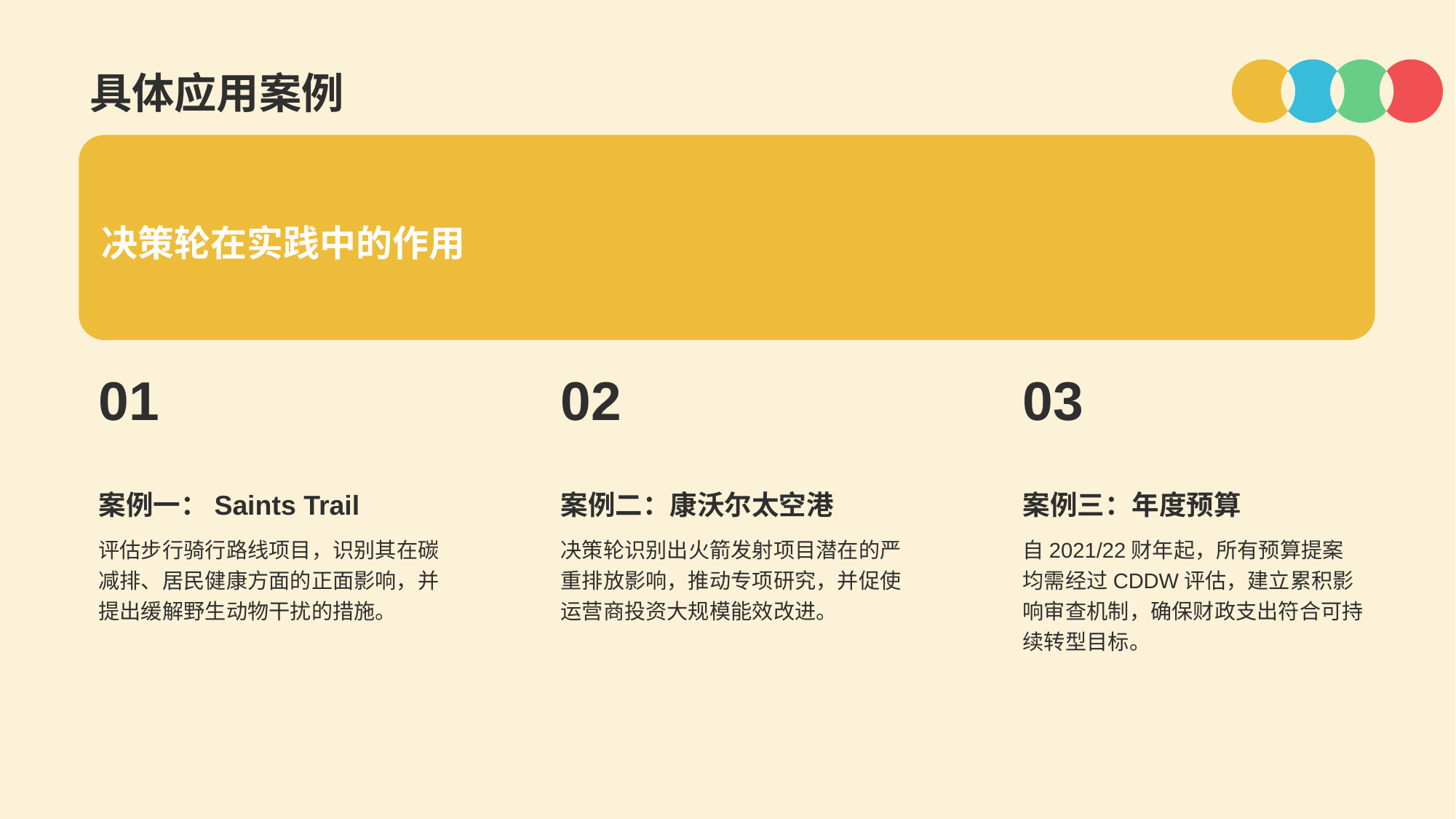

具体应用案例

决策轮在实践中的作用
01
案例一：Saints Trail
评估步行骑行路线项目，识别其在碳减排、居民健康方面的正面影响，并提出缓解野生动物干扰的措施。
02
案例二：康沃尔太空港
决策轮识别出火箭发射项目潜在的严重排放影响，推动专项研究，并促使运营商投资大规模能效改进。
03
案例三：年度预算
自2021/22财年起，所有预算提案均需经过CDDW评估，建立累积影响审查机制，确保财政支出符合可持续转型目标。